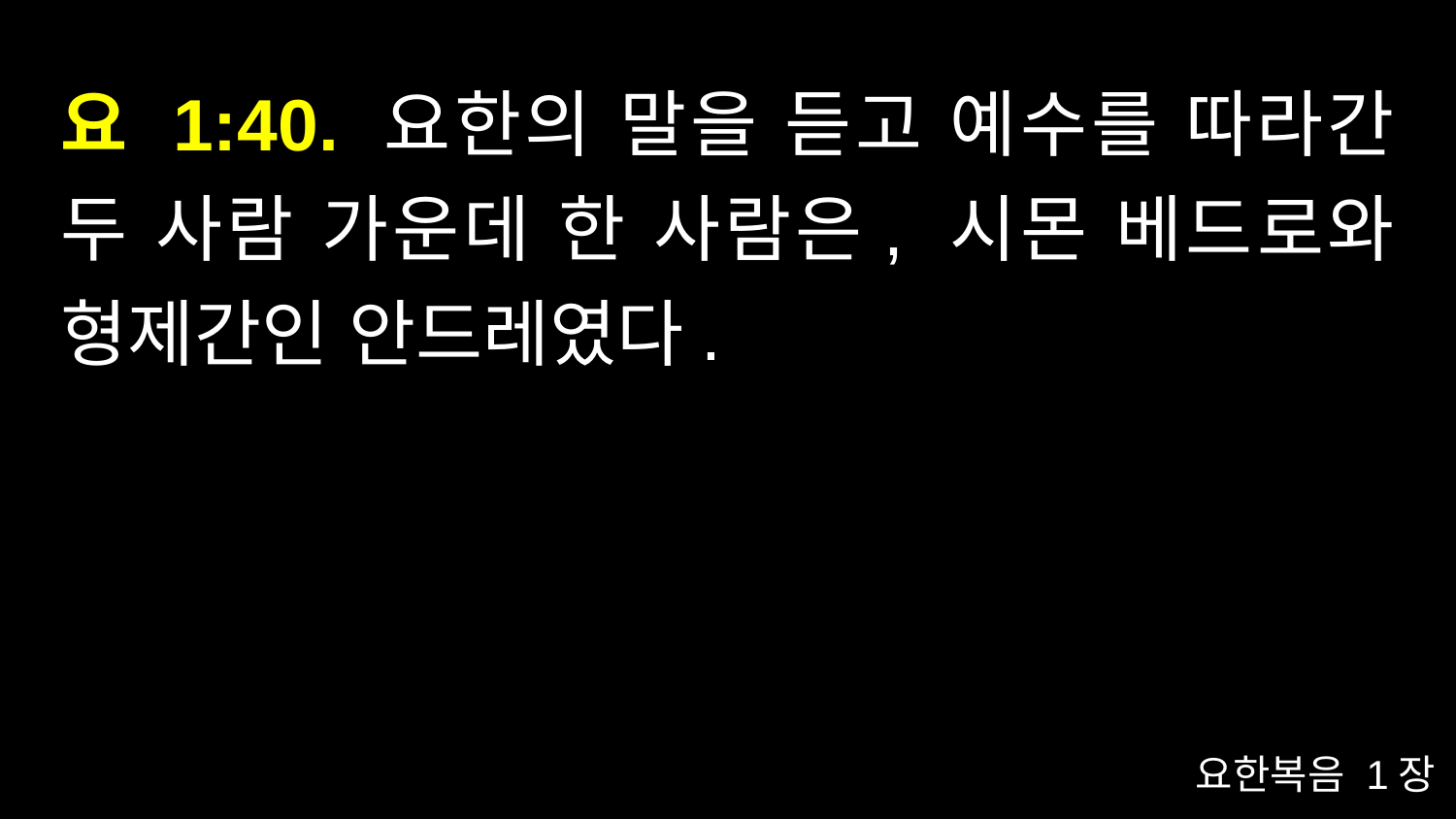

# 요 1:40. 요한의 말을 듣고 예수를 따라간 두 사람 가운데 한 사람은, 시몬 베드로와 형제간인 안드레였다.
요한복음 1장